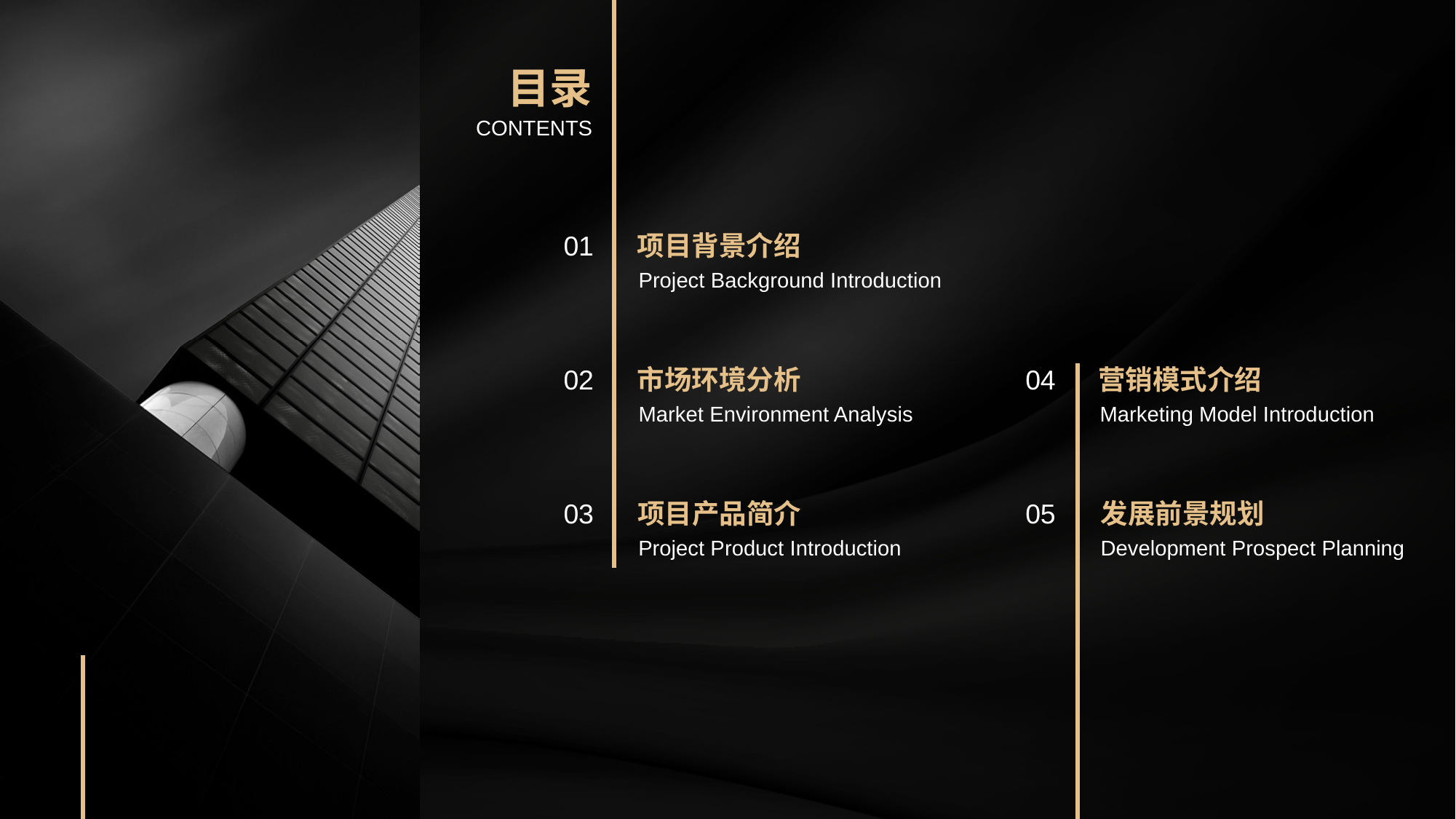

目录
CONTENTS
01
项目背景介绍
Project Background Introduction
02
市场环境分析
04
营销模式介绍
Market Environment Analysis
Marketing Model Introduction
03
项目产品简介
05
发展前景规划
Project Product Introduction
Development Prospect Planning